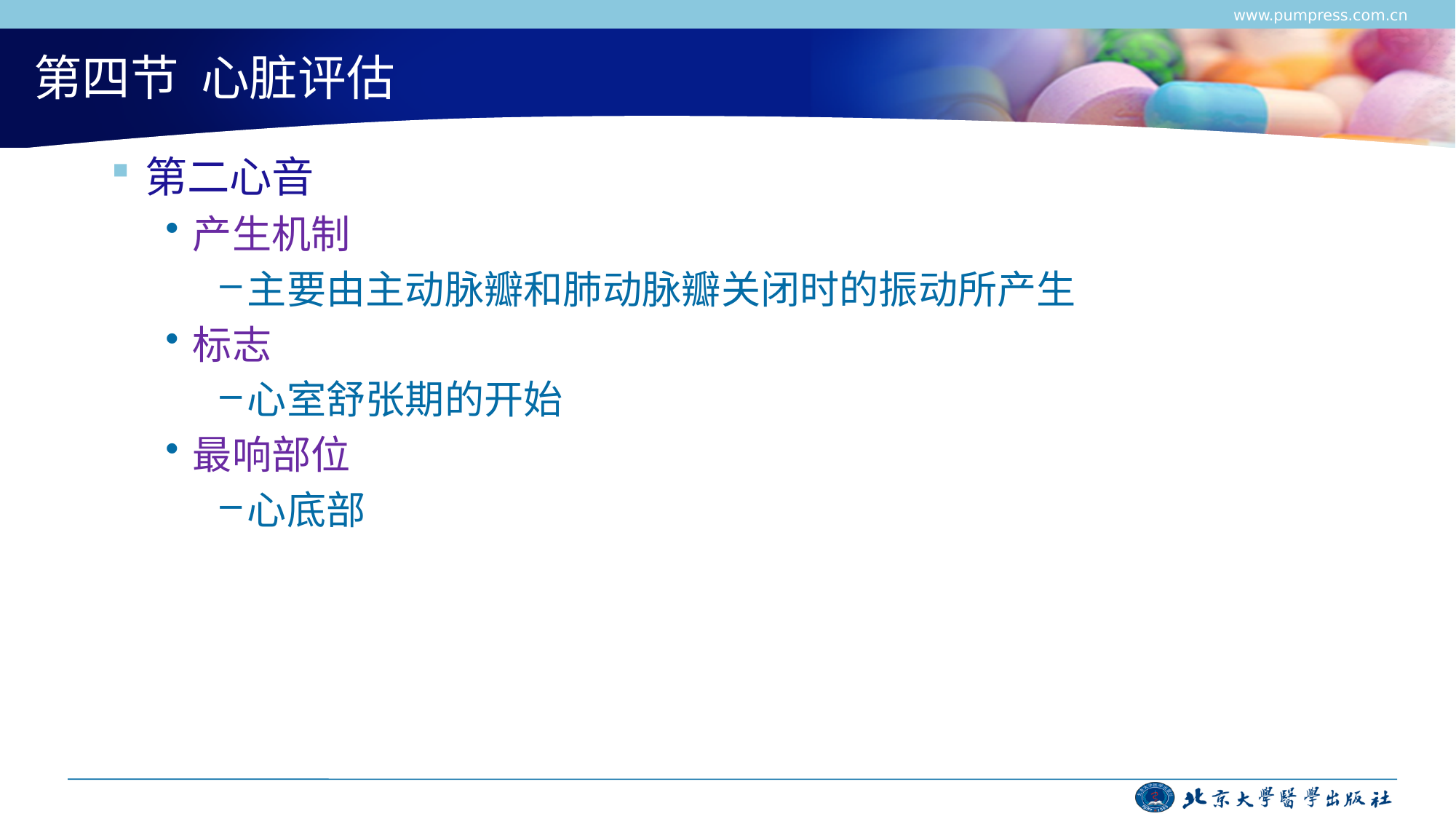

www.pumpress.com.cn
# 第四节  心脏评估
第二心音
产生机制
主要由主动脉瓣和肺动脉瓣关闭时的振动所产生
标志
心室舒张期的开始
最响部位
心底部